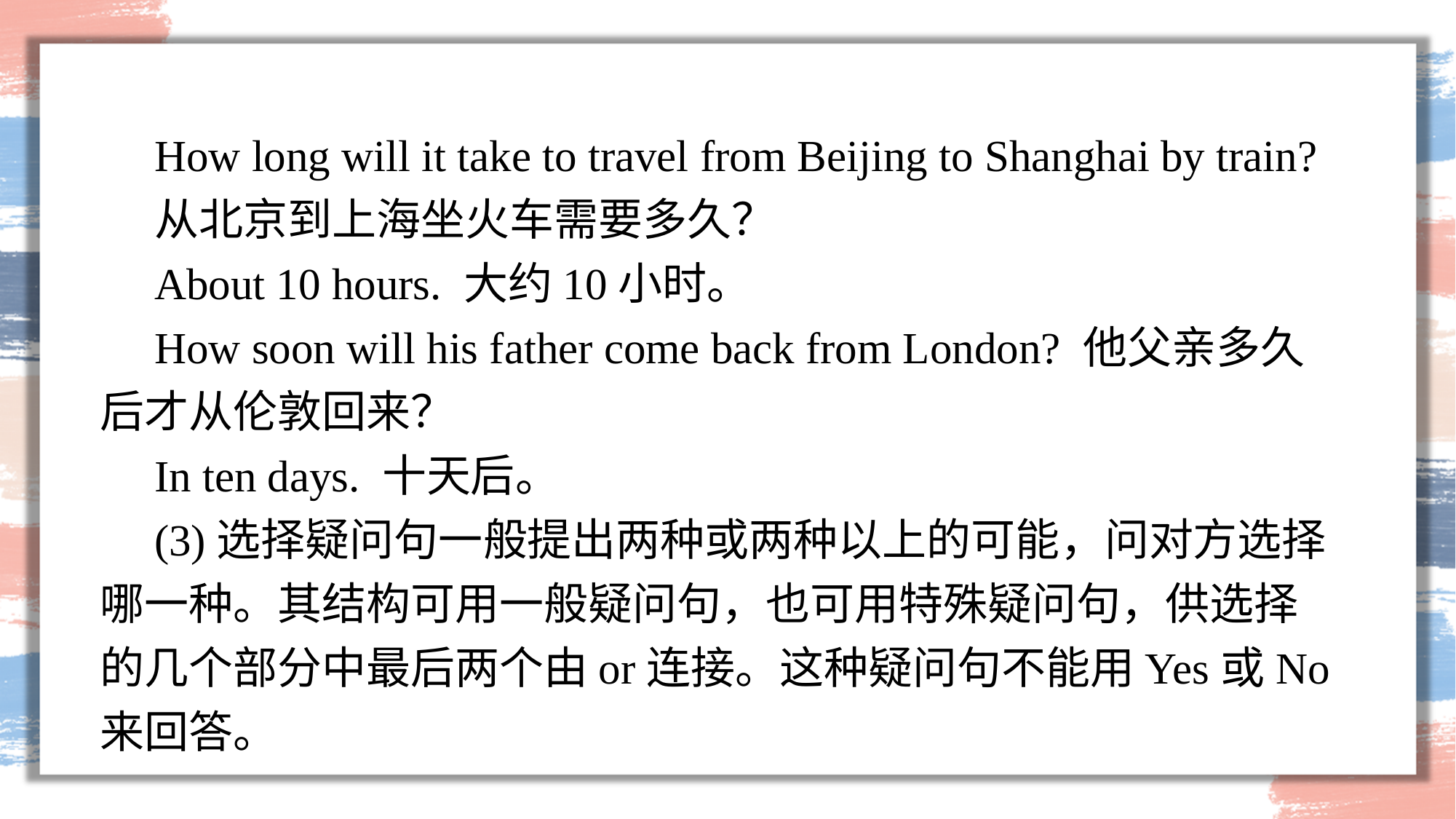

How long will it take to travel from Beijing to Shanghai by train?
从北京到上海坐火车需要多久？
About 10 hours. 大约10小时。
How soon will his father come back from London? 他父亲多久后才从伦敦回来？
In ten days. 十天后。
(3)选择疑问句一般提出两种或两种以上的可能，问对方选择哪一种。其结构可用一般疑问句，也可用特殊疑问句，供选择的几个部分中最后两个由or连接。这种疑问句不能用Yes或No来回答。